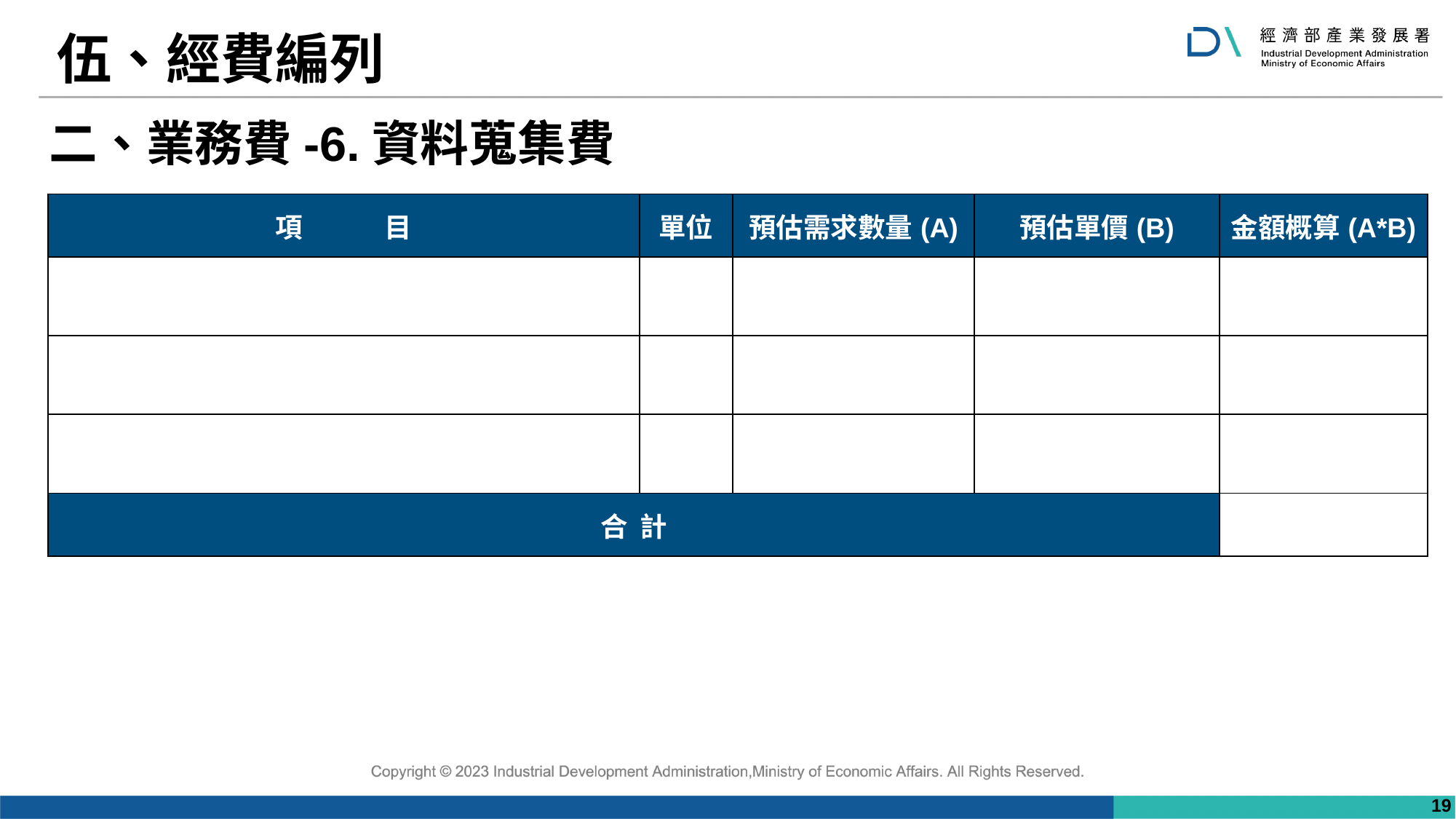

# 伍、經費編列
二、業務費-6.資料蒐集費
| 項 目 | 單位 | 預估需求數量(A) | 預估單價(B) | 金額概算(A\*B) |
| --- | --- | --- | --- | --- |
|  |  |  |  |  |
|  |  |  |  |  |
|  |  |  |  |  |
| 合 計 |  |  |  |  |
19